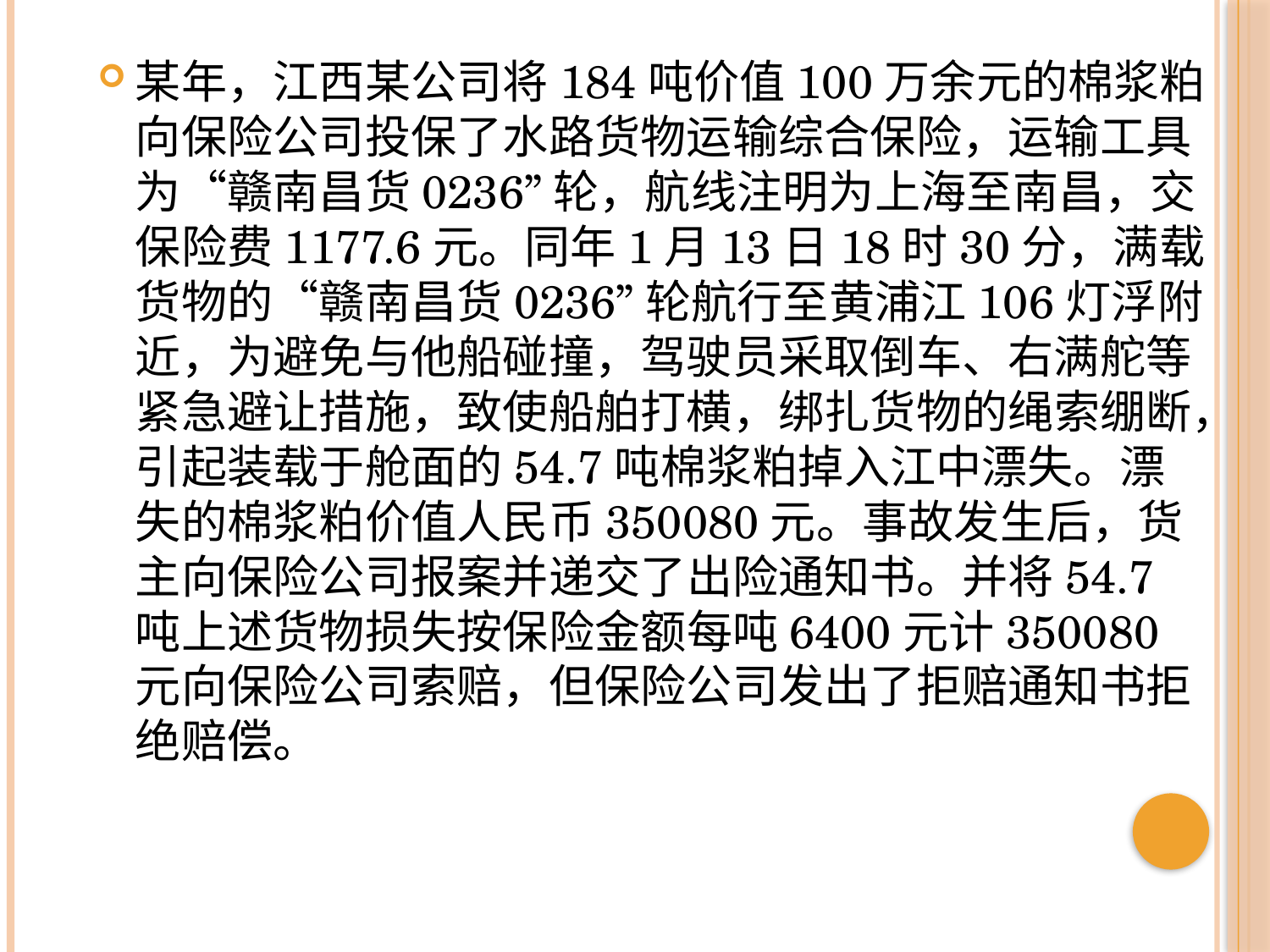

某年，江西某公司将184吨价值100万余元的棉浆粕向保险公司投保了水路货物运输综合保险，运输工具为“赣南昌货0236”轮，航线注明为上海至南昌，交保险费1177.6元。同年1月13日18时30分，满载货物的“赣南昌货0236”轮航行至黄浦江106灯浮附近，为避免与他船碰撞，驾驶员采取倒车、右满舵等紧急避让措施，致使船舶打横，绑扎货物的绳索绷断，引起装载于舱面的54.7吨棉浆粕掉入江中漂失。漂失的棉浆粕价值人民币350080元。事故发生后，货主向保险公司报案并递交了出险通知书。并将54.7吨上述货物损失按保险金额每吨6400元计350080元向保险公司索赔，但保险公司发出了拒赔通知书拒绝赔偿。